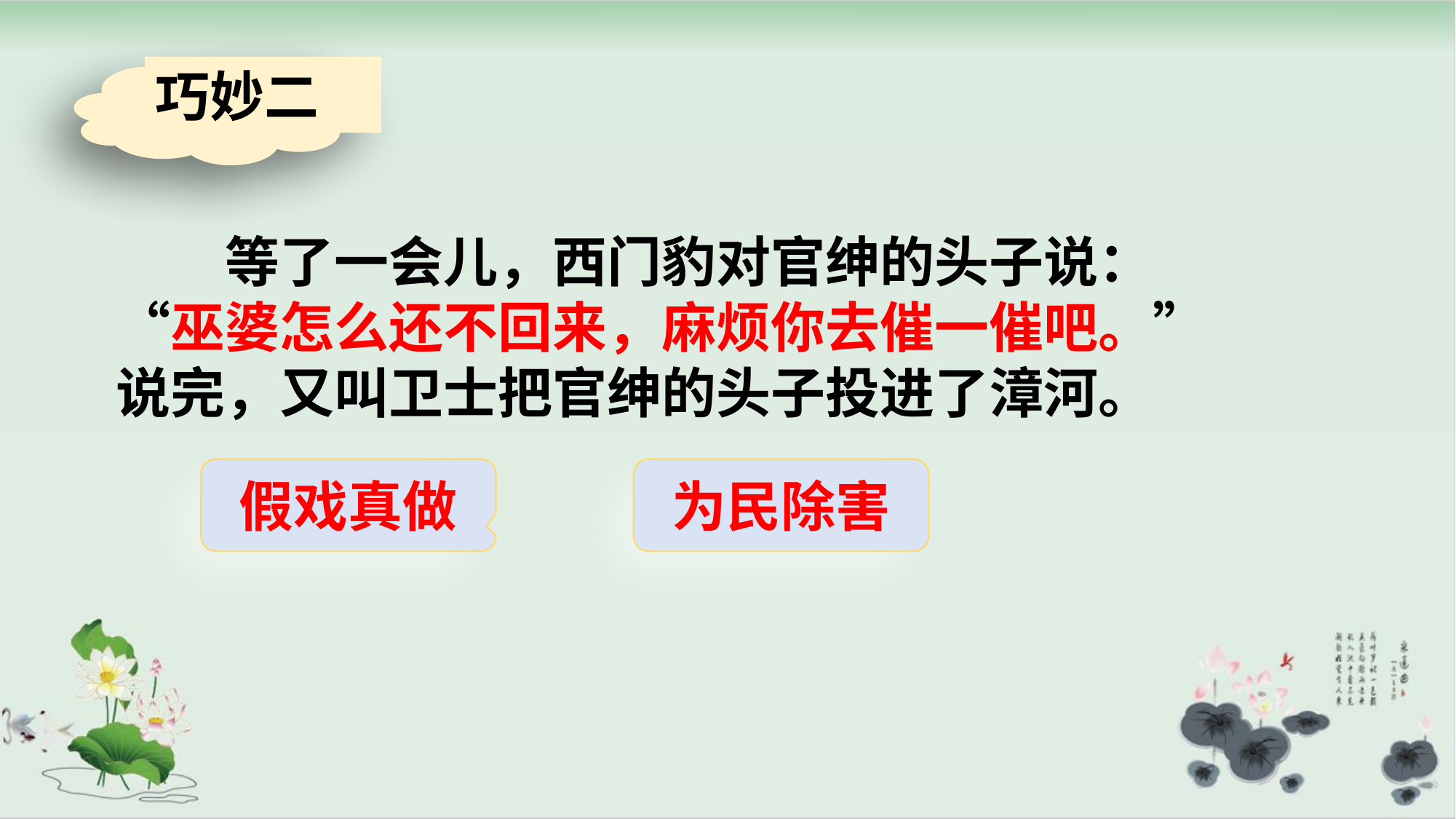

巧妙二

　　等了一会儿，西门豹对官绅的头子说：“巫婆怎么还不回来，麻烦你去催一催吧。”说完，又叫卫士把官绅的头子投进了漳河。
假戏真做
为民除害